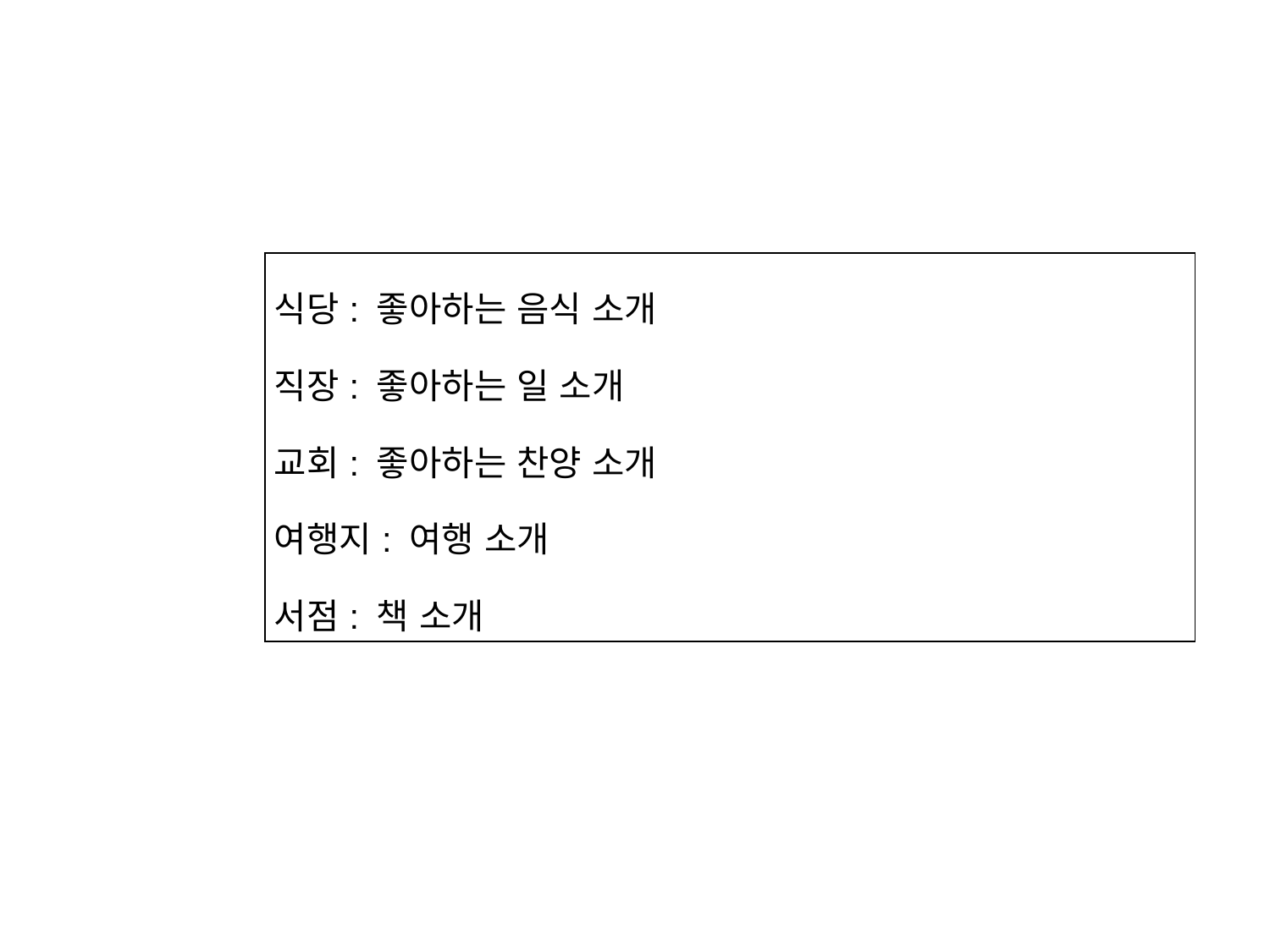

| 식당: 좋아하는 음식 소개 직장: 좋아하는 일 소개 교회: 좋아하는 찬양 소개 여행지: 여행 소개 서점: 책 소개 |
| --- |